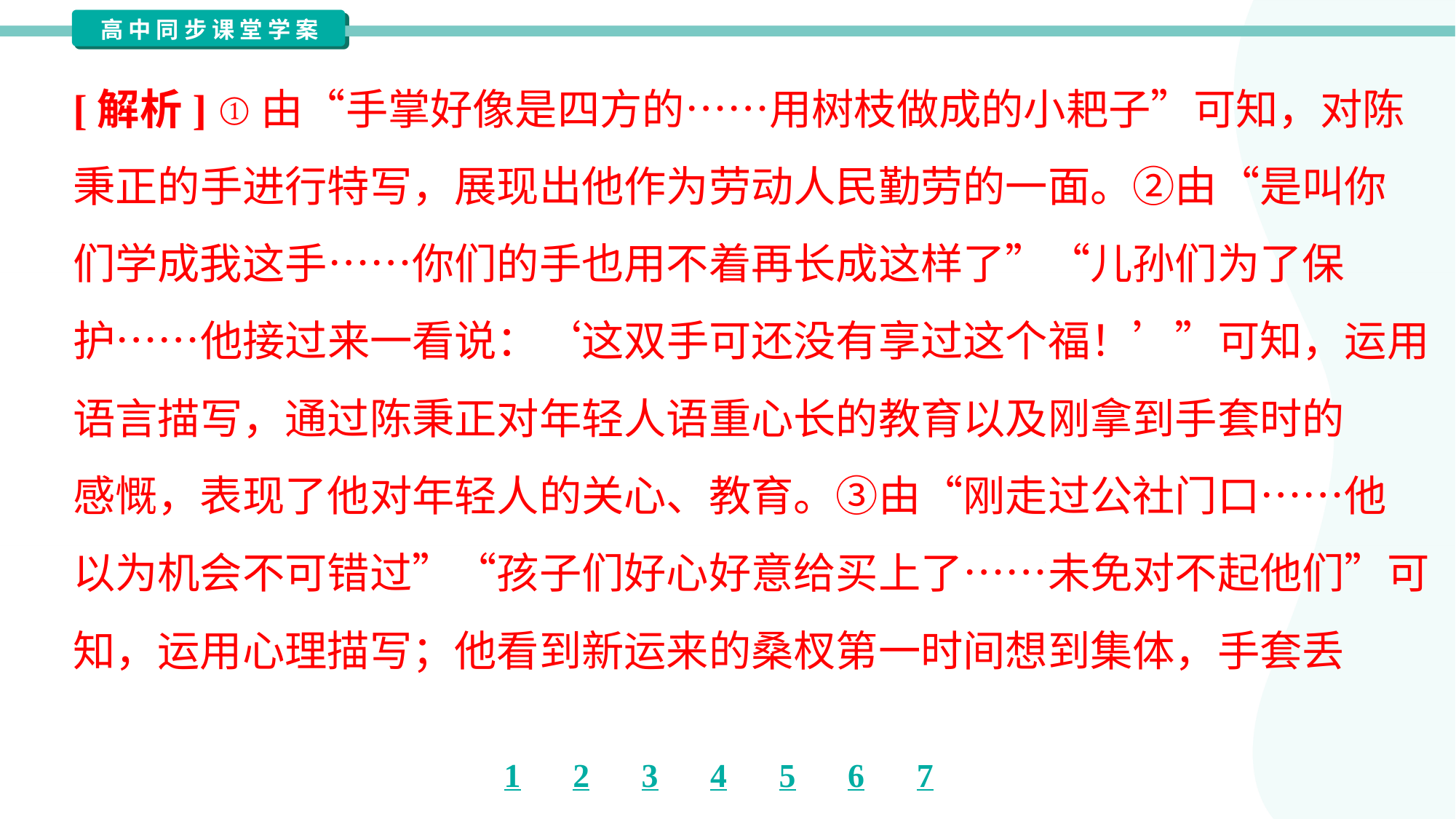

[解析] ①由“手掌好像是四方的……用树枝做成的小耙子”可知，对陈
秉正的手进行特写，展现出他作为劳动人民勤劳的一面。②由“是叫你
们学成我这手……你们的手也用不着再长成这样了”“儿孙们为了保
护……他接过来一看说：‘这双手可还没有享过这个福！’”可知，运用
语言描写，通过陈秉正对年轻人语重心长的教育以及刚拿到手套时的
感慨，表现了他对年轻人的关心、教育。③由“刚走过公社门口……他
以为机会不可错过”“孩子们好心好意给买上了……未免对不起他们”可
知，运用心理描写；他看到新运来的桑杈第一时间想到集体，手套丢